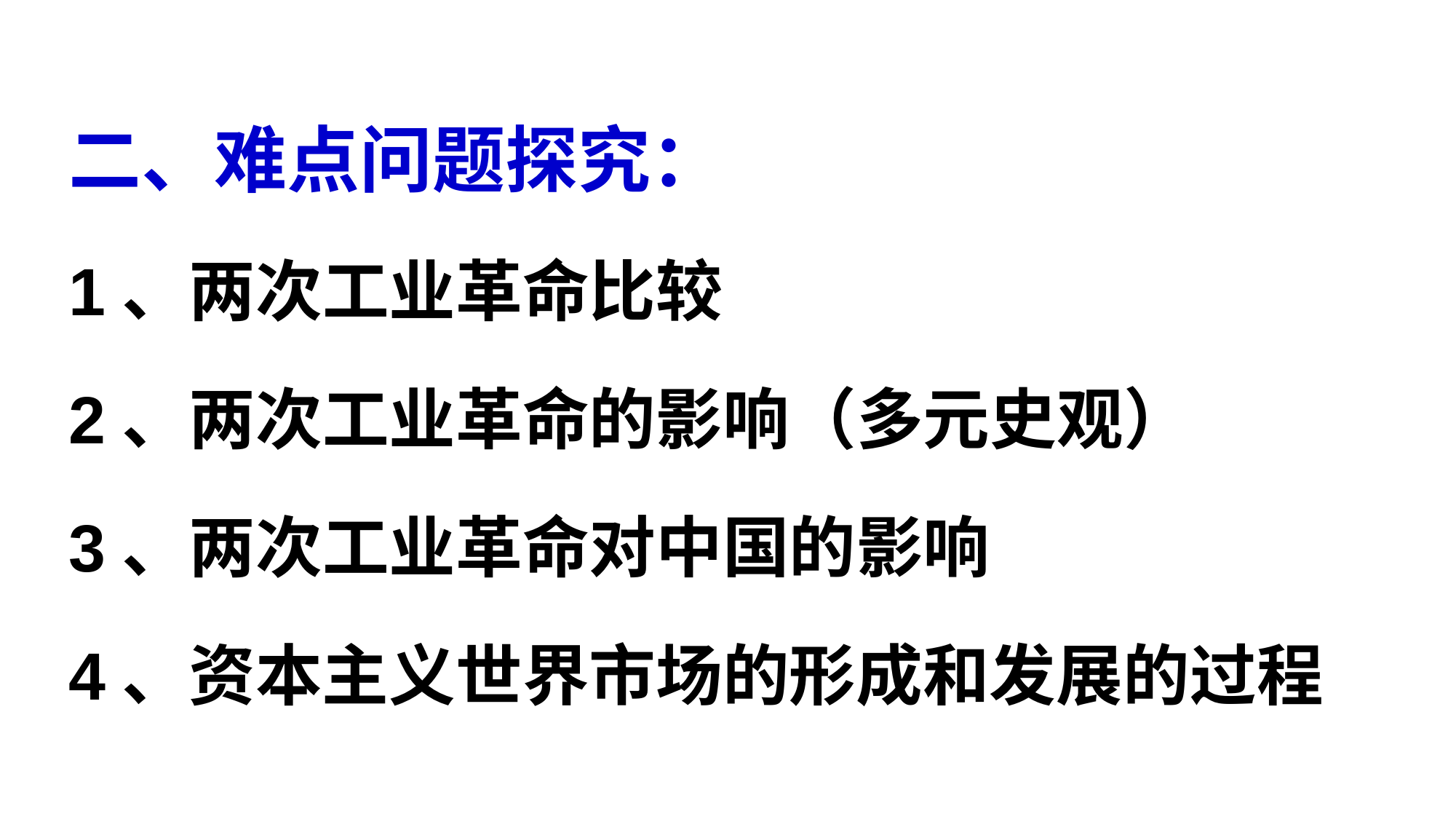

二、难点问题探究：
1、两次工业革命比较
2、两次工业革命的影响（多元史观）
3、两次工业革命对中国的影响
4、资本主义世界市场的形成和发展的过程